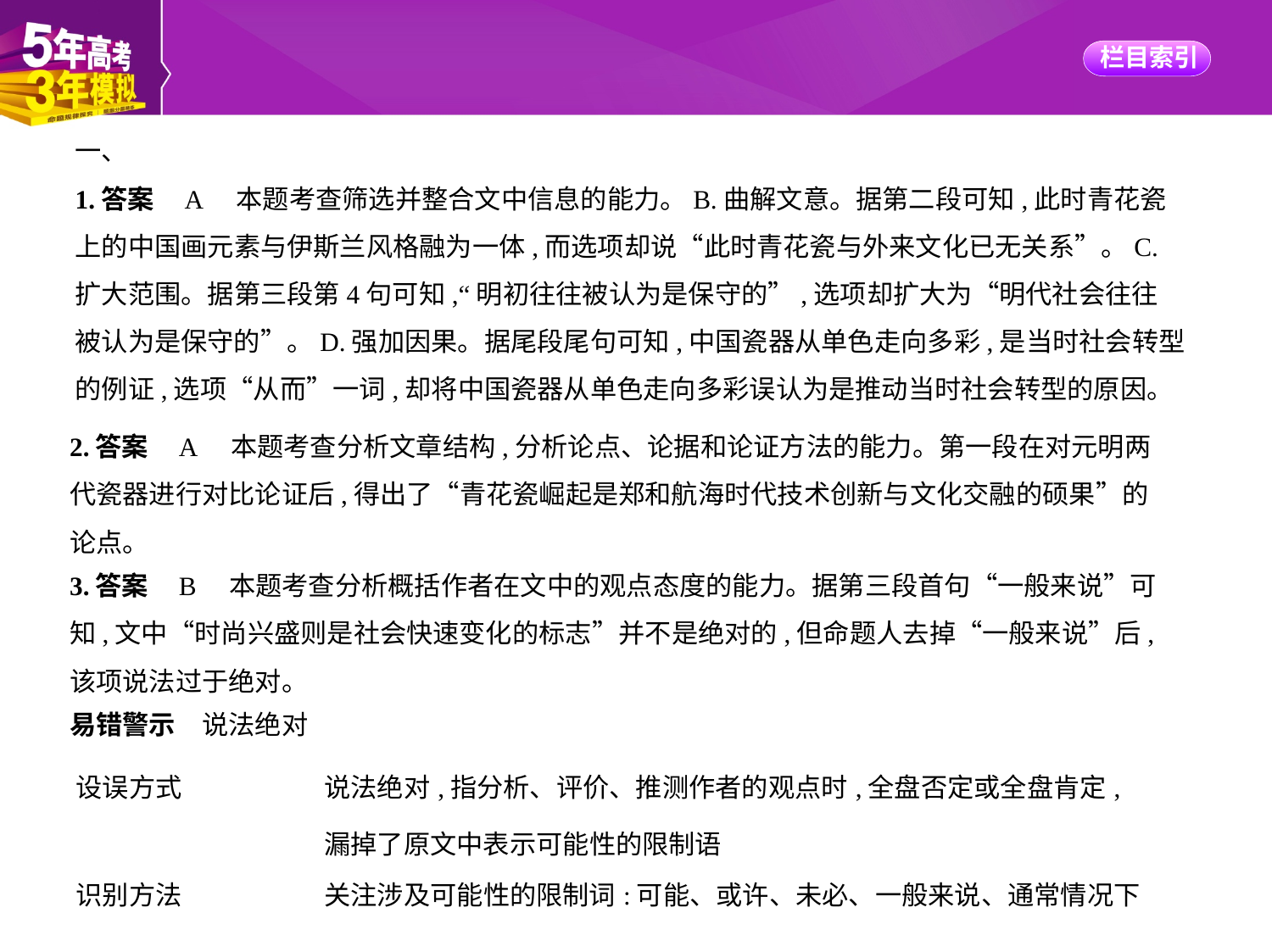

一、
1.答案    A　本题考查筛选并整合文中信息的能力。B.曲解文意。据第二段可知,此时青花瓷
上的中国画元素与伊斯兰风格融为一体,而选项却说“此时青花瓷与外来文化已无关系”。C.
扩大范围。据第三段第4句可知,“明初往往被认为是保守的”,选项却扩大为“明代社会往往
被认为是保守的”。D.强加因果。据尾段尾句可知,中国瓷器从单色走向多彩,是当时社会转型
的例证,选项“从而”一词,却将中国瓷器从单色走向多彩误认为是推动当时社会转型的原因。
2.答案    A　本题考查分析文章结构,分析论点、论据和论证方法的能力。第一段在对元明两
代瓷器进行对比论证后,得出了“青花瓷崛起是郑和航海时代技术创新与文化交融的硕果”的
论点。
3.答案    B　本题考查分析概括作者在文中的观点态度的能力。据第三段首句“一般来说”可
知,文中“时尚兴盛则是社会快速变化的标志”并不是绝对的,但命题人去掉“一般来说”后,
该项说法过于绝对。
易错警示　说法绝对
| 设误方式 | 说法绝对,指分析、评价、推测作者的观点时,全盘否定或全盘肯定, 漏掉了原文中表示可能性的限制语 |
| --- | --- |
| 识别方法 | 关注涉及可能性的限制词:可能、或许、未必、一般来说、通常情况下 |